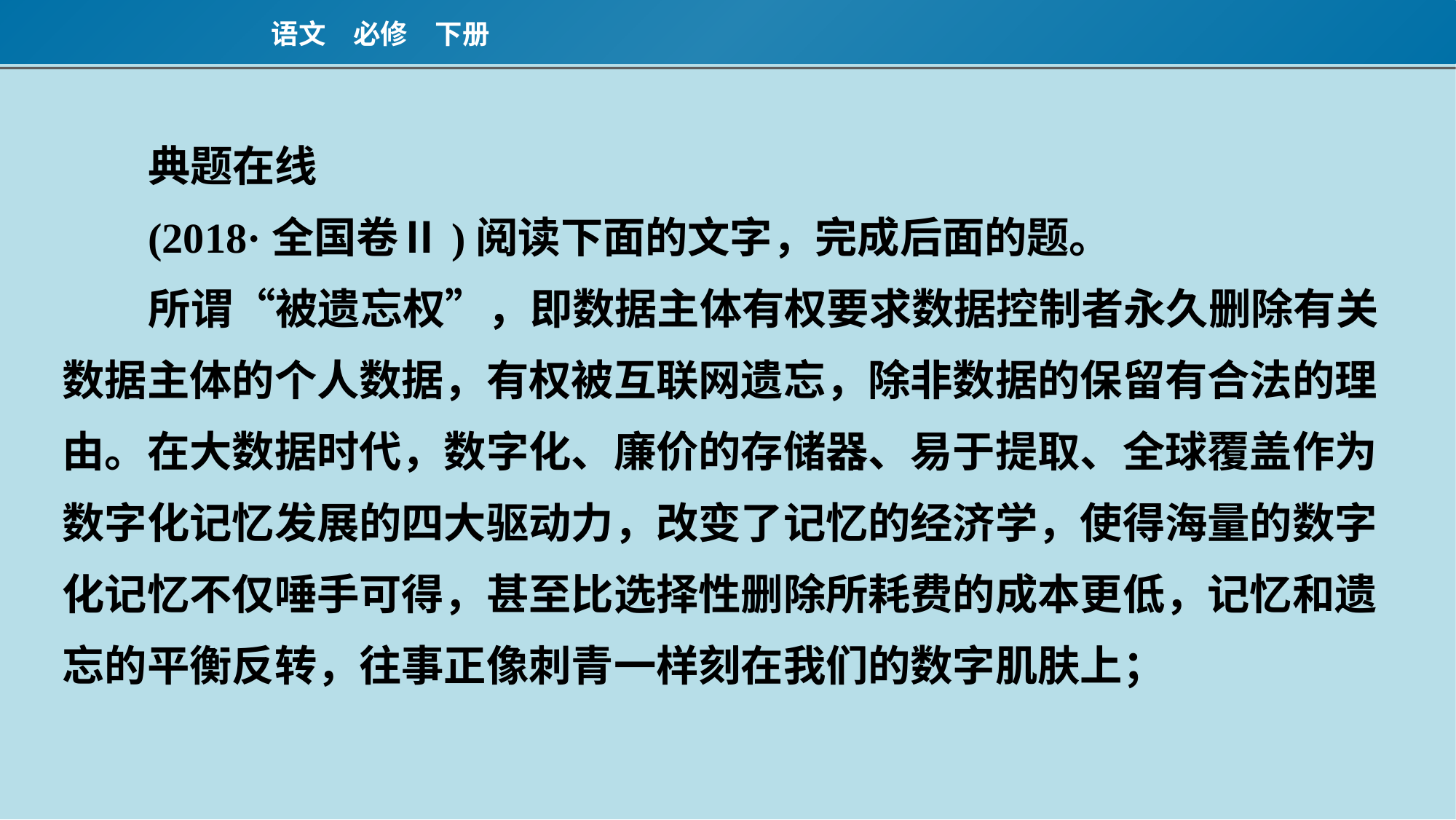

典题在线
(2018·全国卷Ⅱ)阅读下面的文字，完成后面的题。
所谓“被遗忘权”，即数据主体有权要求数据控制者永久删除有关数据主体的个人数据，有权被互联网遗忘，除非数据的保留有合法的理由。在大数据时代，数字化、廉价的存储器、易于提取、全球覆盖作为数字化记忆发展的四大驱动力，改变了记忆的经济学，使得海量的数字化记忆不仅唾手可得，甚至比选择性删除所耗费的成本更低，记忆和遗忘的平衡反转，往事正像刺青一样刻在我们的数字肌肤上；